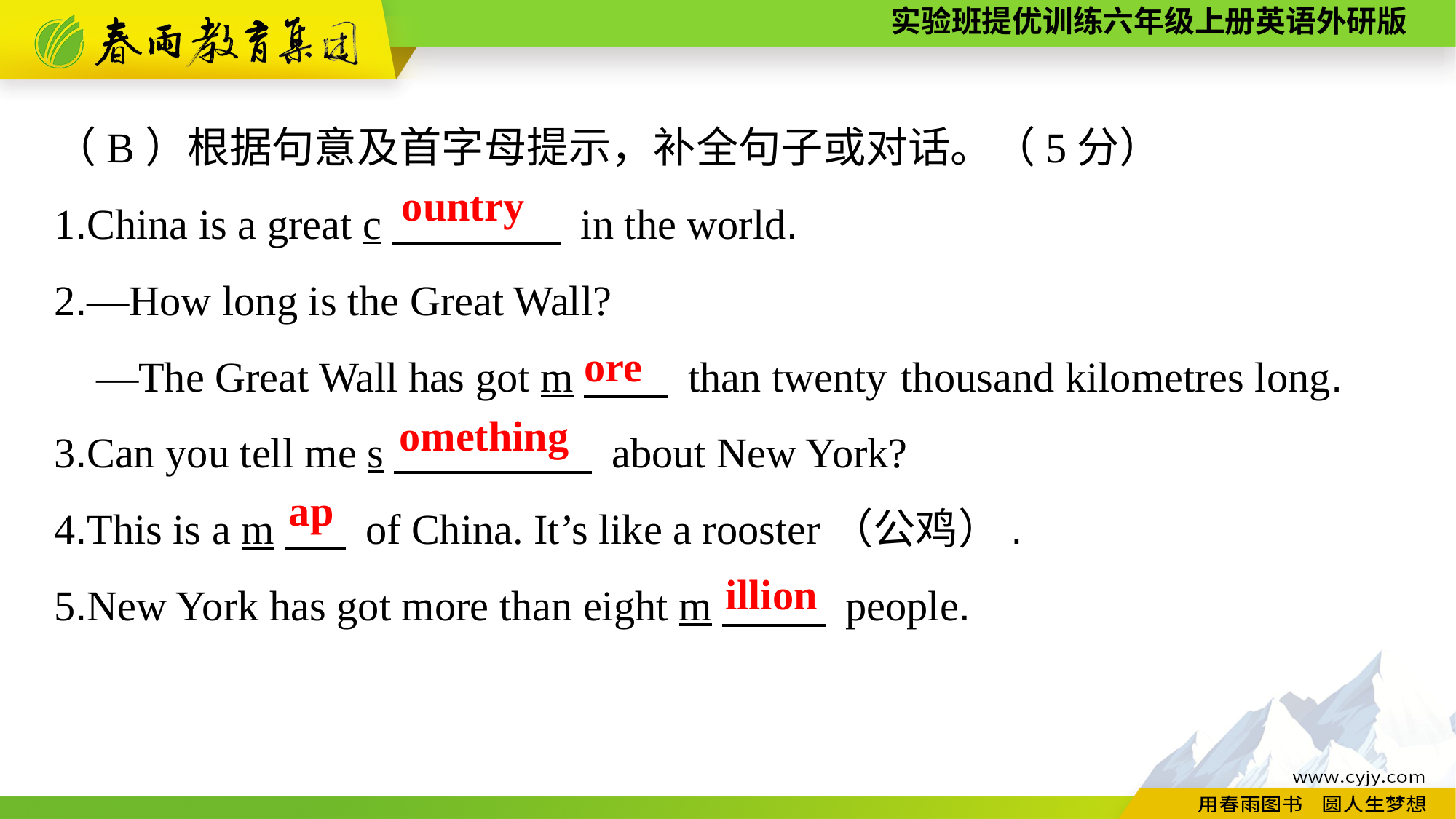

（B）根据句意及首字母提示，补全句子或对话。（5分）
1.China is a great c　　　　 in the world.
2.—How long is the Great Wall?
    —The Great Wall has got m　　 than twenty   thousand kilometres long.
3.Can you tell me s　　　   　 about New York?
4.This is a m　   of China. It’s like a rooster（公鸡）.
5.New York has got more than eight m　　   people.
ountry
ore
omething
ap
illion